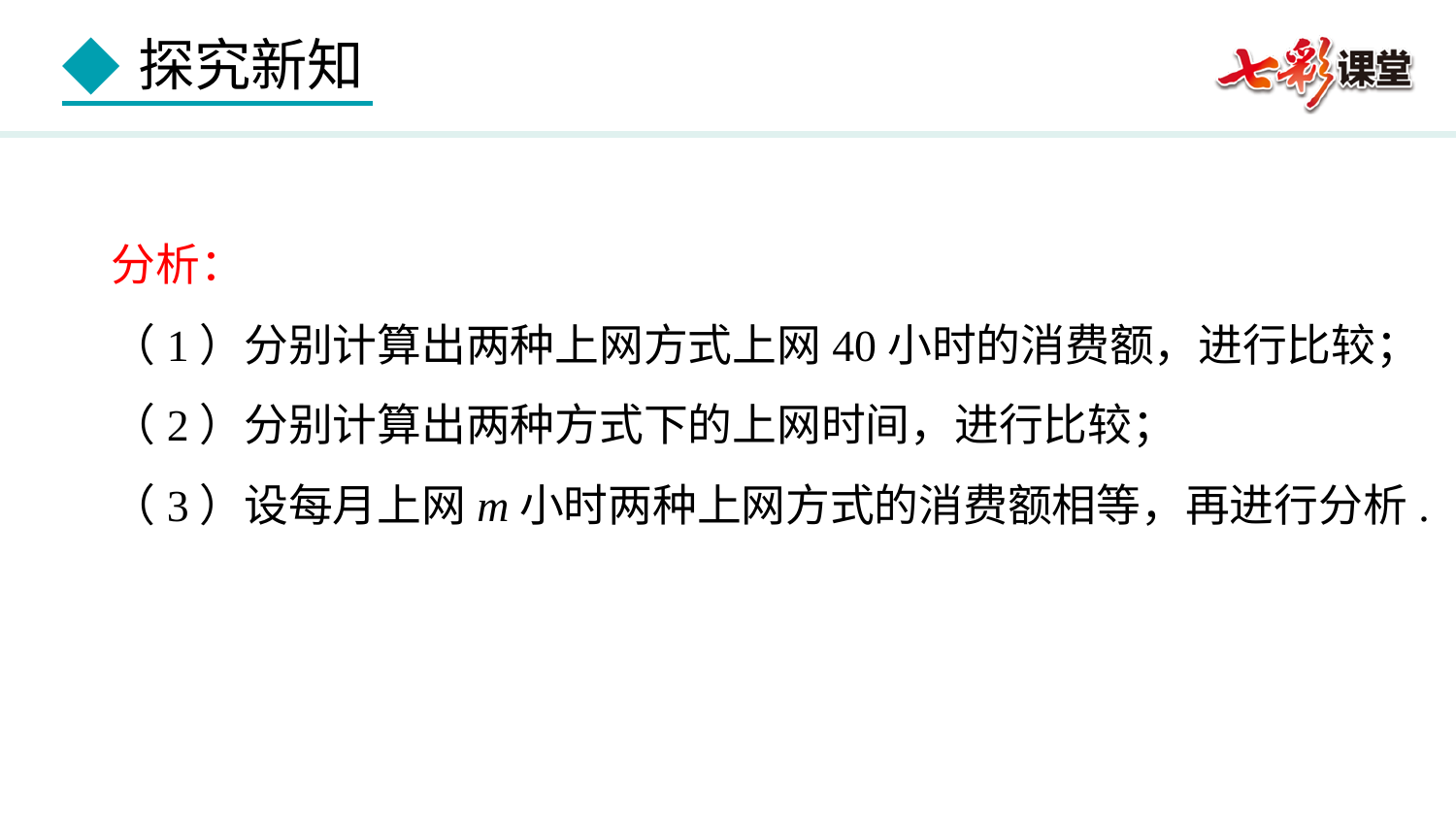

分析：
（1）分别计算出两种上网方式上网40小时的消费额，进行比较；
（2）分别计算出两种方式下的上网时间，进行比较；
（3）设每月上网m小时两种上网方式的消费额相等，再进行分析.